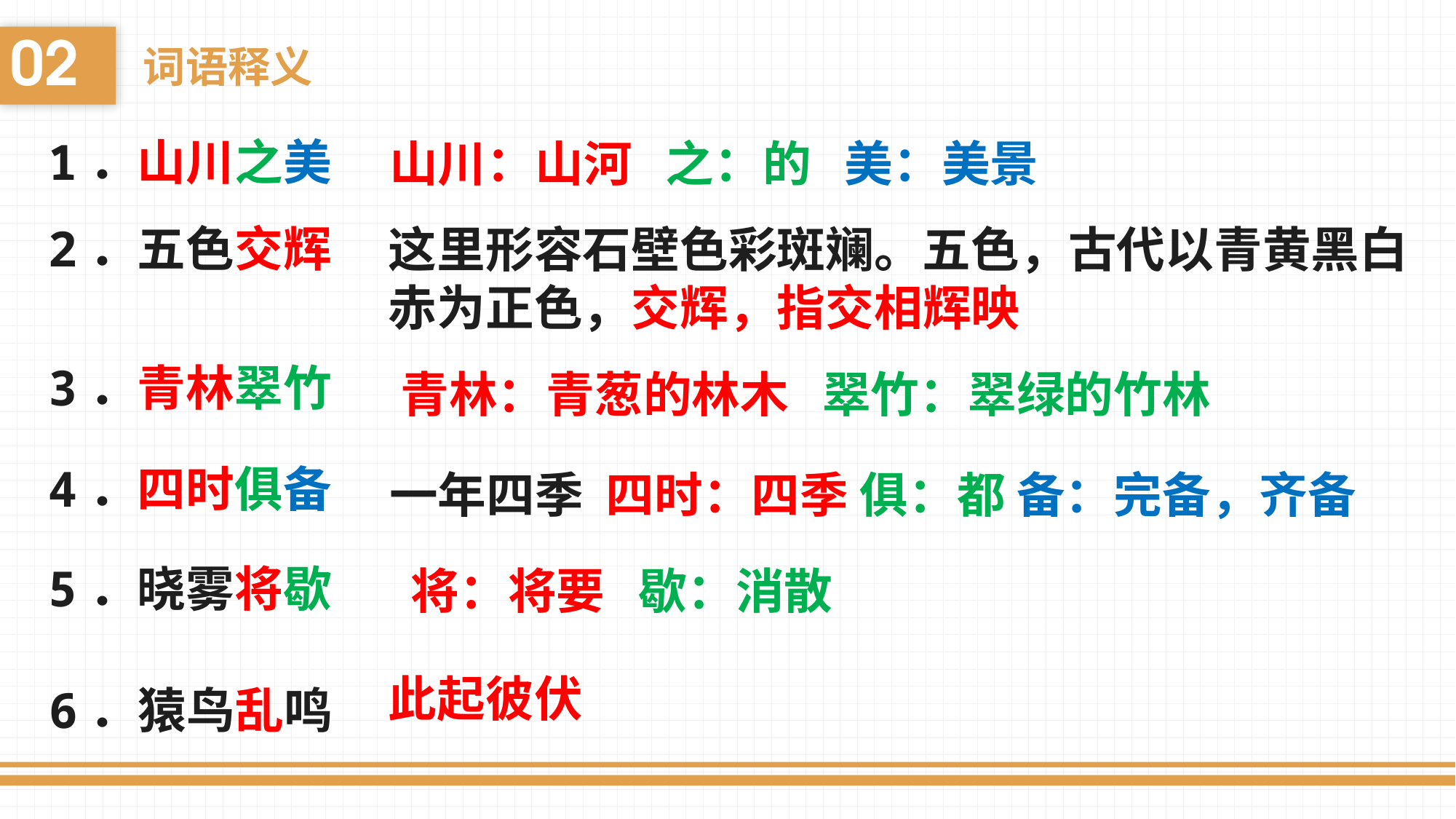

02
词语释义
1．山川之美
山川：山河   之：的   美：美景
2．五色交辉
这里形容石壁色彩斑斓。五色，古代以青黄黑白赤为正色，交辉，指交相辉映
3．青林翠竹
 青林：青葱的林木   翠竹：翠绿的竹林
4．四时俱备
一年四季  四时：四季 俱：都 备：完备，齐备
5．晓雾将歇
 将：将要   歇：消散
6．猿鸟乱鸣
此起彼伏